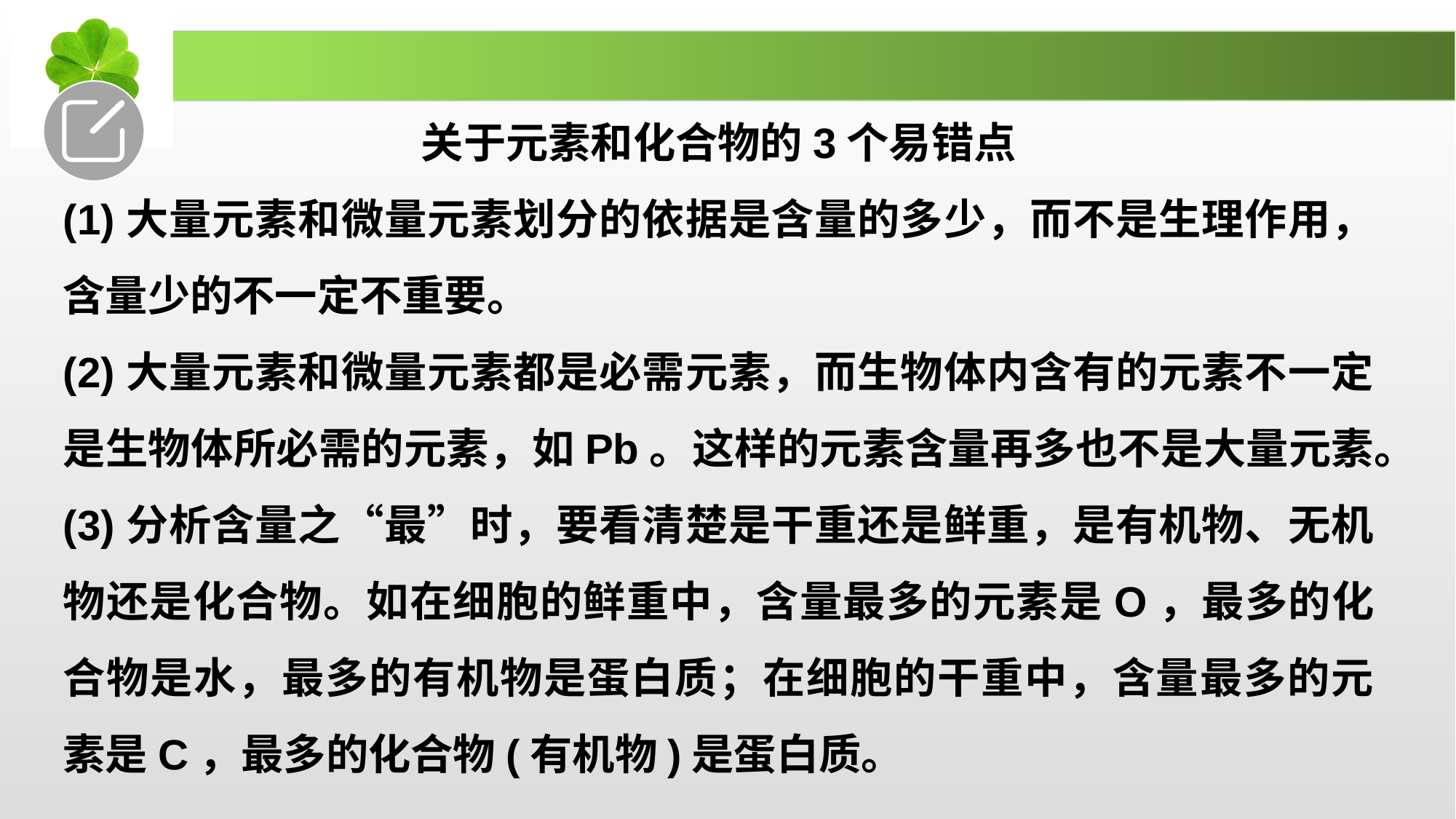

关于元素和化合物的3个易错点
(1)大量元素和微量元素划分的依据是含量的多少，而不是生理作用，含量少的不一定不重要。
(2)大量元素和微量元素都是必需元素，而生物体内含有的元素不一定是生物体所必需的元素，如Pb。这样的元素含量再多也不是大量元素。
(3)分析含量之“最”时，要看清楚是干重还是鲜重，是有机物、无机物还是化合物。如在细胞的鲜重中，含量最多的元素是O，最多的化合物是水，最多的有机物是蛋白质；在细胞的干重中，含量最多的元素是C，最多的化合物(有机物)是蛋白质。